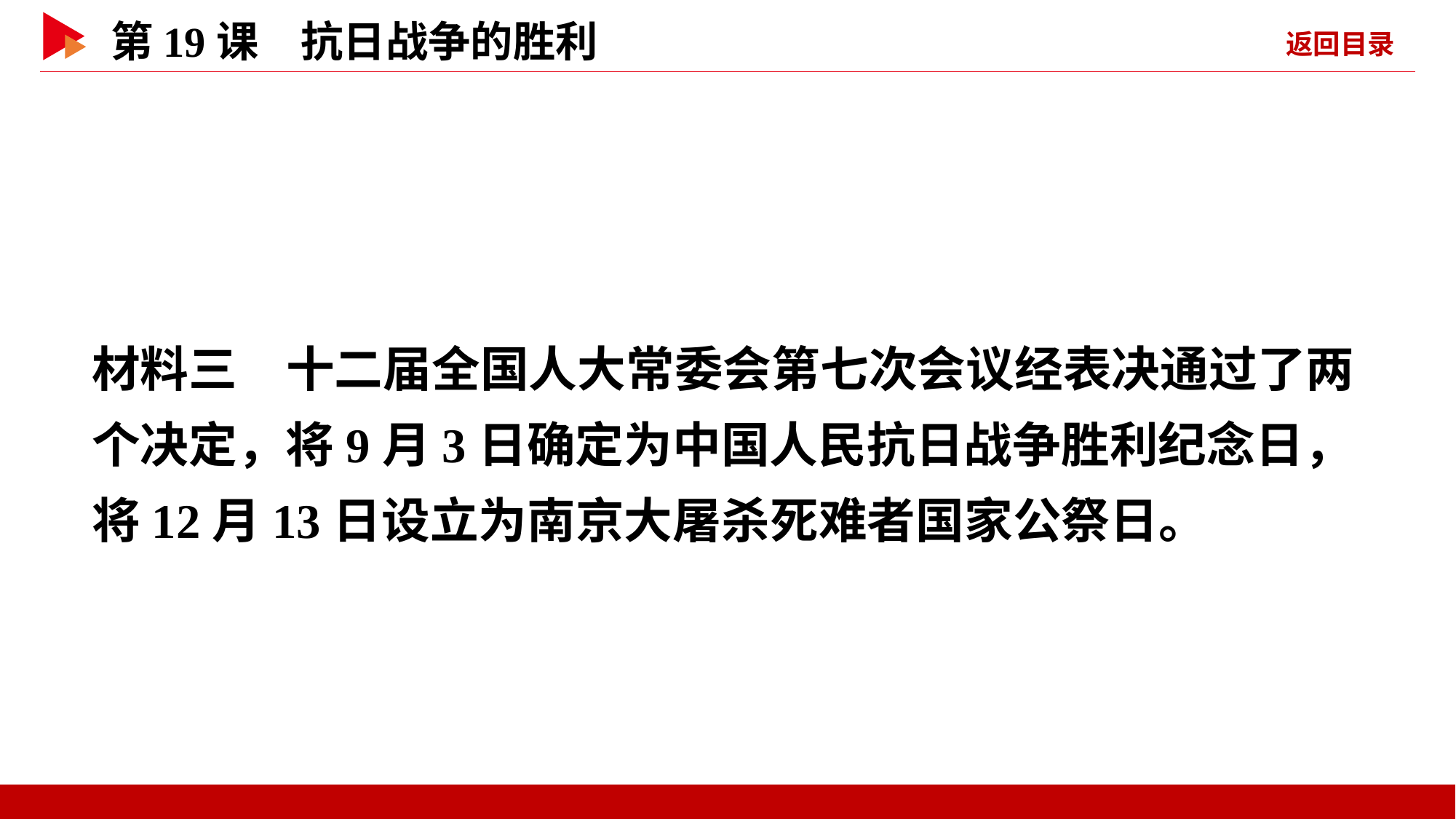

材料三　十二届全国人大常委会第七次会议经表决通过了两个决定，将9月3日确定为中国人民抗日战争胜利纪念日，将12月13日设立为南京大屠杀死难者国家公祭日。